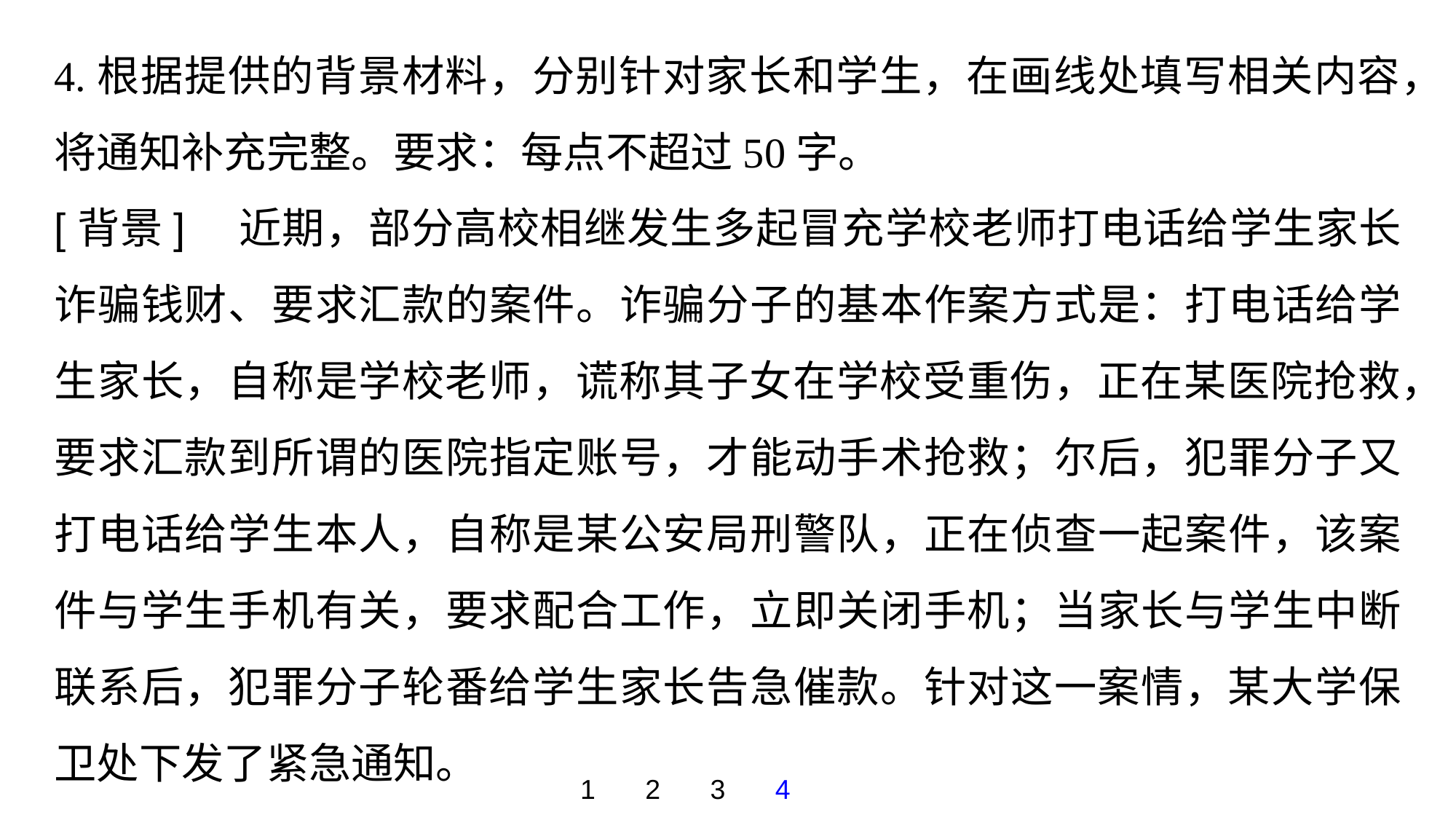

4.根据提供的背景材料，分别针对家长和学生，在画线处填写相关内容，将通知补充完整。要求：每点不超过50字。
[背景]　近期，部分高校相继发生多起冒充学校老师打电话给学生家长诈骗钱财、要求汇款的案件。诈骗分子的基本作案方式是：打电话给学生家长，自称是学校老师，谎称其子女在学校受重伤，正在某医院抢救，要求汇款到所谓的医院指定账号，才能动手术抢救；尔后，犯罪分子又打电话给学生本人，自称是某公安局刑警队，正在侦查一起案件，该案件与学生手机有关，要求配合工作，立即关闭手机；当家长与学生中断联系后，犯罪分子轮番给学生家长告急催款。针对这一案情，某大学保卫处下发了紧急通知。
1
2
3
4